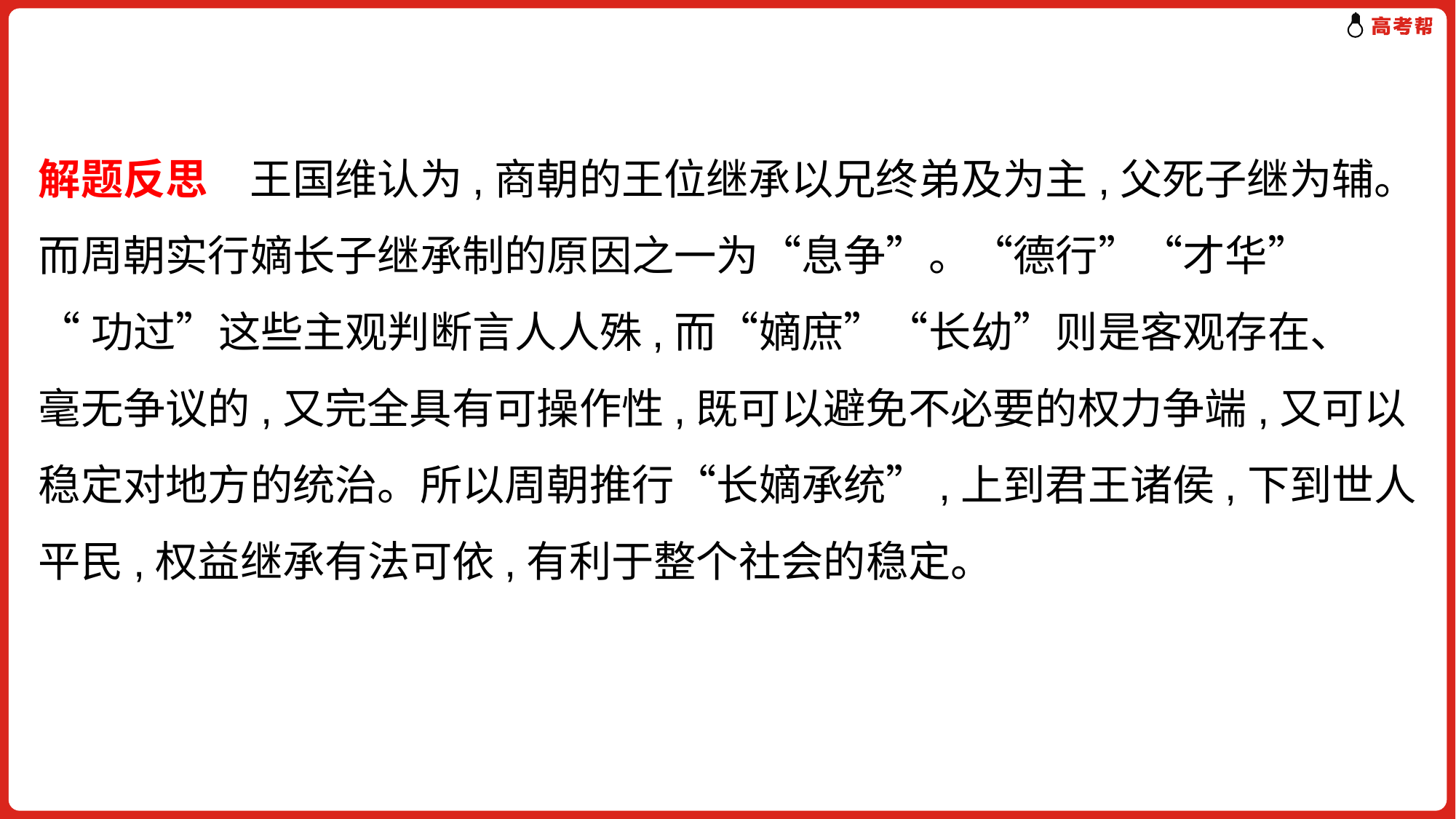

解题反思　王国维认为,商朝的王位继承以兄终弟及为主,父死子继为辅。
而周朝实行嫡长子继承制的原因之一为“息争”。“德行”“才华”
“功过”这些主观判断言人人殊,而“嫡庶”“长幼”则是客观存在、
毫无争议的,又完全具有可操作性,既可以避免不必要的权力争端,又可以
稳定对地方的统治。所以周朝推行“长嫡承统”,上到君王诸侯,下到世人
平民,权益继承有法可依,有利于整个社会的稳定。